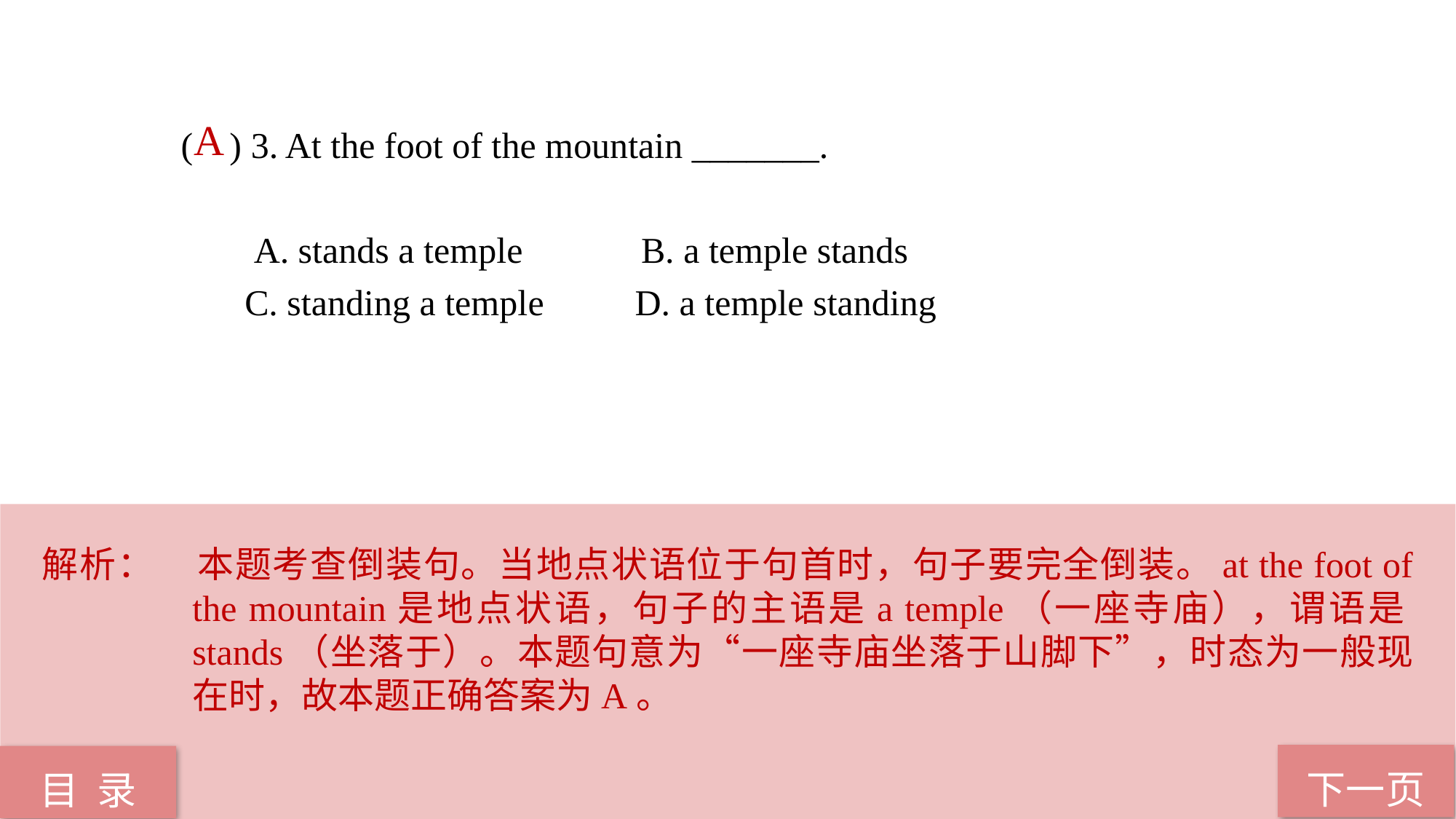

(    ) 3. At the foot of the mountain _______.

        A. stands a temple             B. a temple stands
       C. standing a temple          D. a temple standing

A
解析：	本题考查倒装句。当地点状语位于句首时，句子要完全倒装。at the foot of the mountain是地点状语，句子的主语是a temple（一座寺庙），谓语是stands（坐落于）。本题句意为“一座寺庙坐落于山脚下”，时态为一般现在时，故本题正确答案为A。